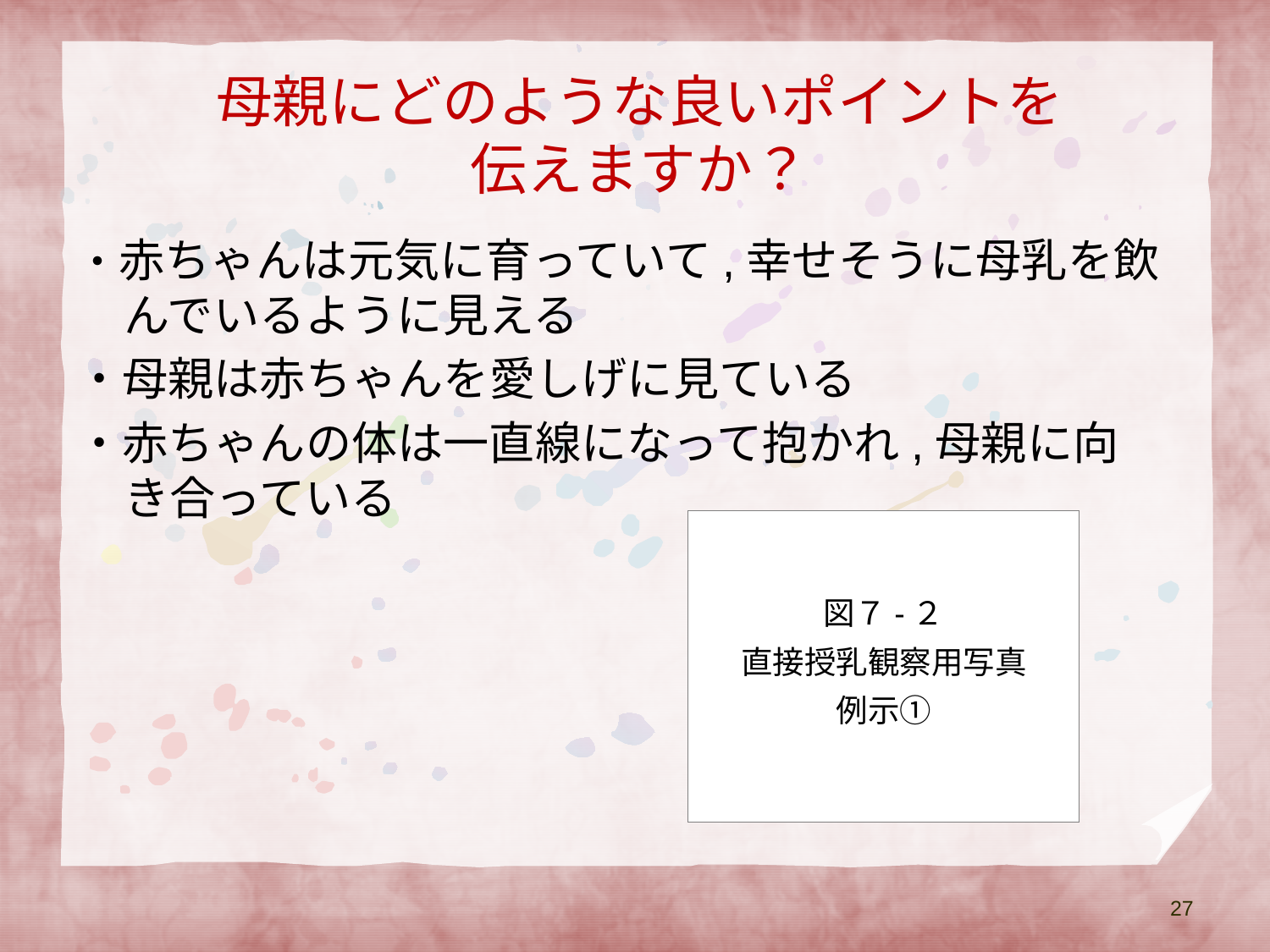

# 母親にどのような良いポイントを 伝えますか？
・赤ちゃんは元気に育っていて,幸せそうに母乳を飲んでいるように見える
・母親は赤ちゃんを愛しげに見ている
・赤ちゃんの体は一直線になって抱かれ,母親に向き合っている

図７-２
直接授乳観察用写真
例示①

27